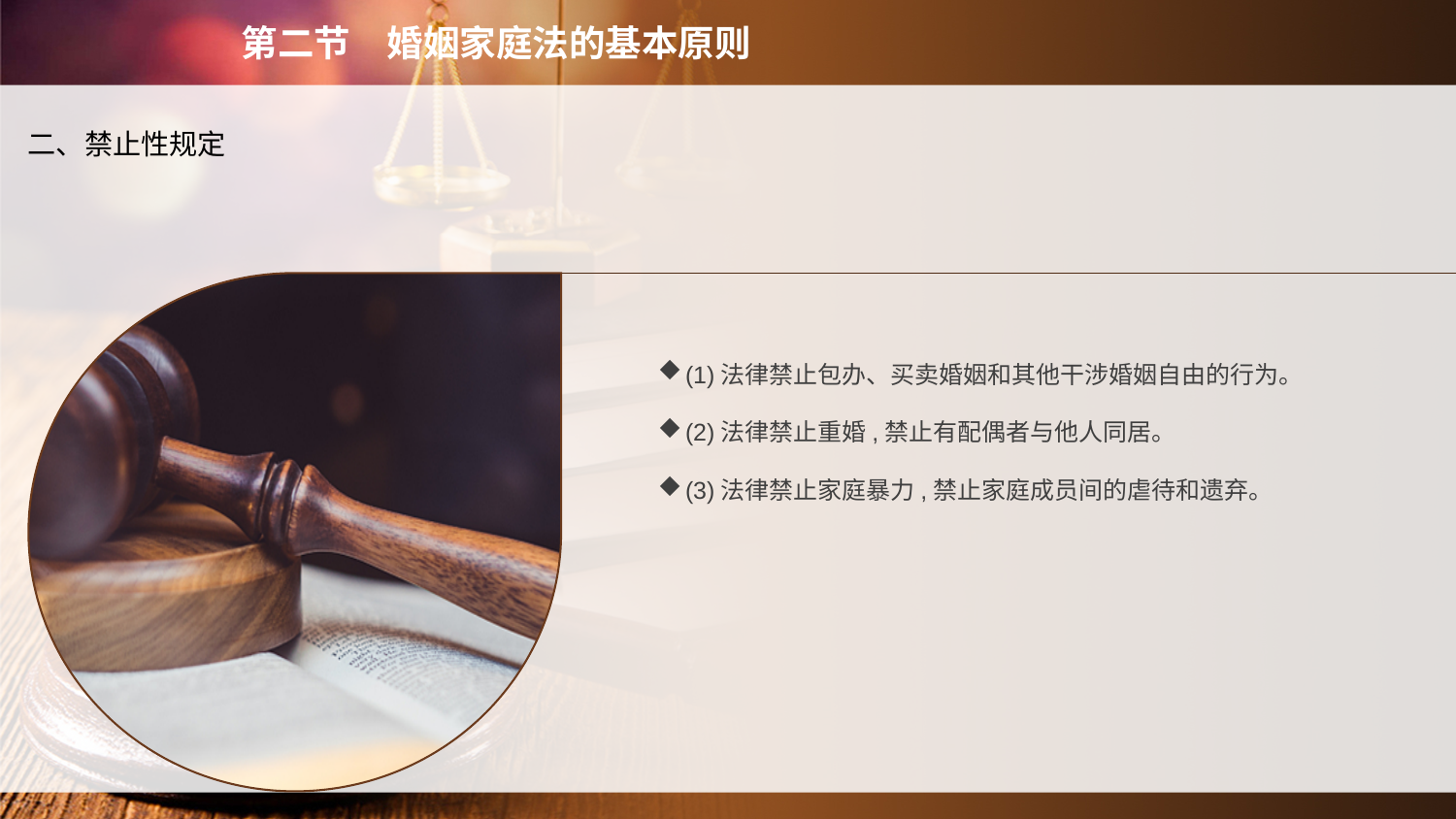

第二节　婚姻家庭法的基本原则
二、禁止性规定

(1)法律禁止包办、买卖婚姻和其他干涉婚姻自由的行为。
(2)法律禁止重婚,禁止有配偶者与他人同居。
(3)法律禁止家庭暴力,禁止家庭成员间的虐待和遗弃。